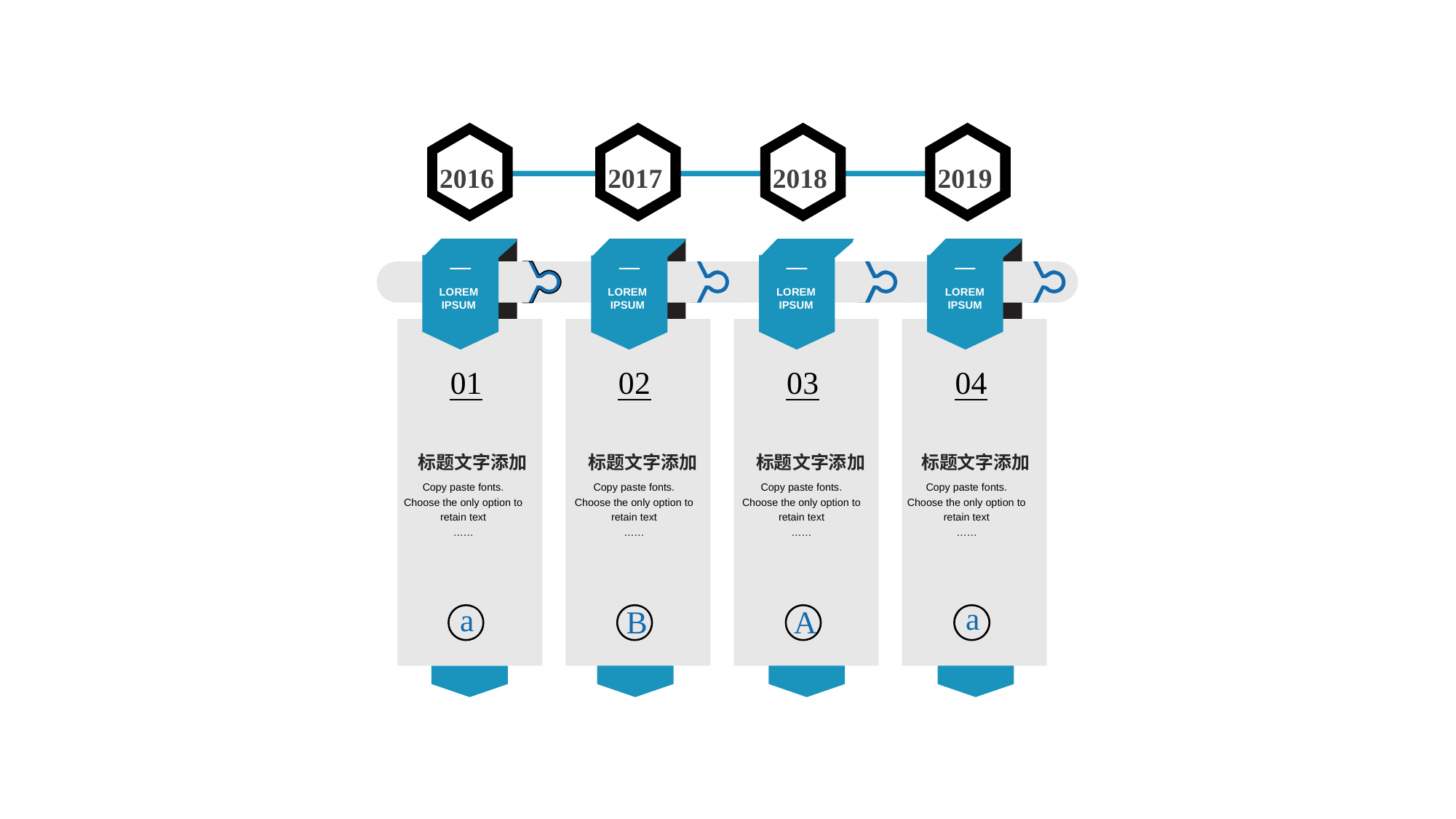

2016
2017
2018
2019

LOREM
IPSUM
LOREM
IPSUM
LOREM
IPSUM
LOREM
IPSUM

01
02
03
04

标题文字添加
Copy paste fonts. Choose the only option to retain text
……
标题文字添加
Copy paste fonts. Choose the only option to retain text
……
标题文字添加
Copy paste fonts. Choose the only option to retain text
……
标题文字添加
Copy paste fonts. Choose the only option to retain text
……
a
a
B
A